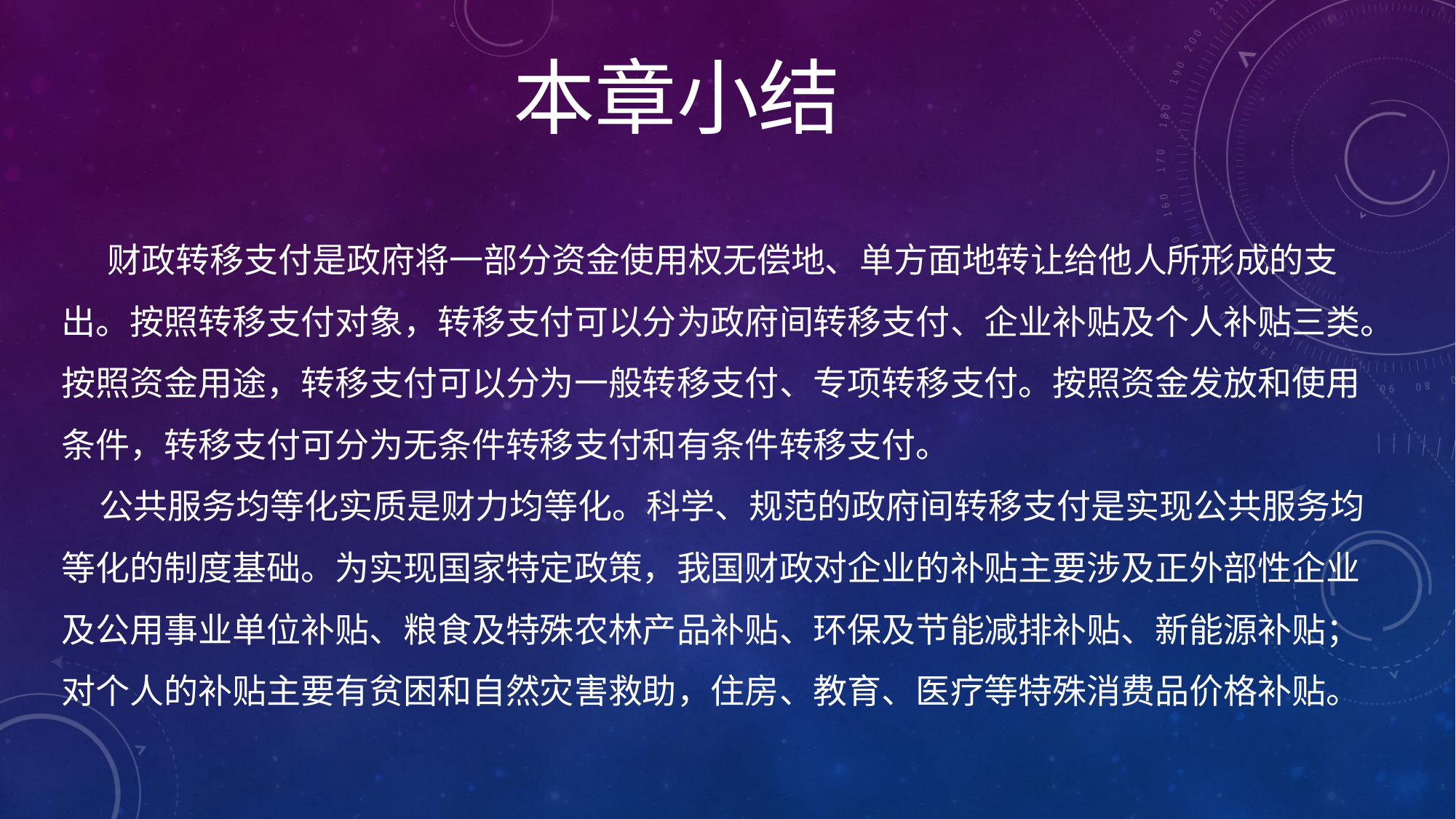

本章小结
# 财政转移支付是政府将一部分资金使用权无偿地、单方面地转让给他人所形成的支出。按照转移支付对象，转移支付可以分为政府间转移支付、企业补贴及个人补贴三类。按照资金用途，转移支付可以分为一般转移支付、专项转移支付。按照资金发放和使用条件，转移支付可分为无条件转移支付和有条件转移支付。 公共服务均等化实质是财力均等化。科学、规范的政府间转移支付是实现公共服务均等化的制度基础。为实现国家特定政策，我国财政对企业的补贴主要涉及正外部性企业及公用事业单位补贴、粮食及特殊农林产品补贴、环保及节能减排补贴、新能源补贴；对个人的补贴主要有贫困和自然灾害救助，住房、教育、医疗等特殊消费品价格补贴。